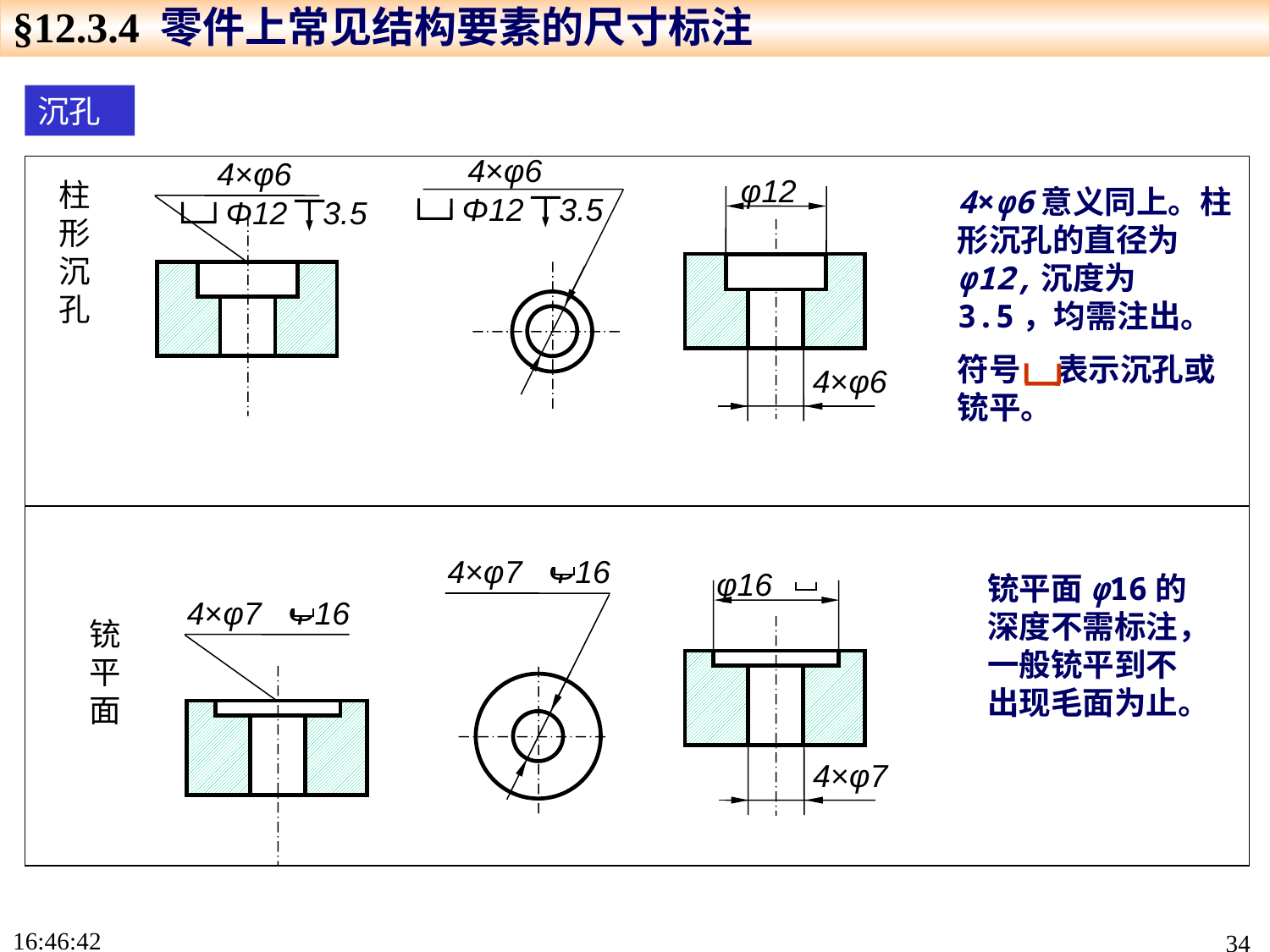

§12.3.4 零件上常见结构要素的尺寸标注
沉孔

φ12

4×φ6

4×φ6
Φ12    3.5

4×φ6

Φ12    3.5

柱形沉孔
4×φ6意义同上。柱形沉孔的直径为φ12,沉度为3.5，均需注出。
符号     表示沉孔或铳平。

φ16

4×φ7

4×φ7   Φ16

4×φ7   Φ16

铳平面

铳平面φ16的深度不需标注，一般铳平到不出现毛面为止。
16:46:42
34